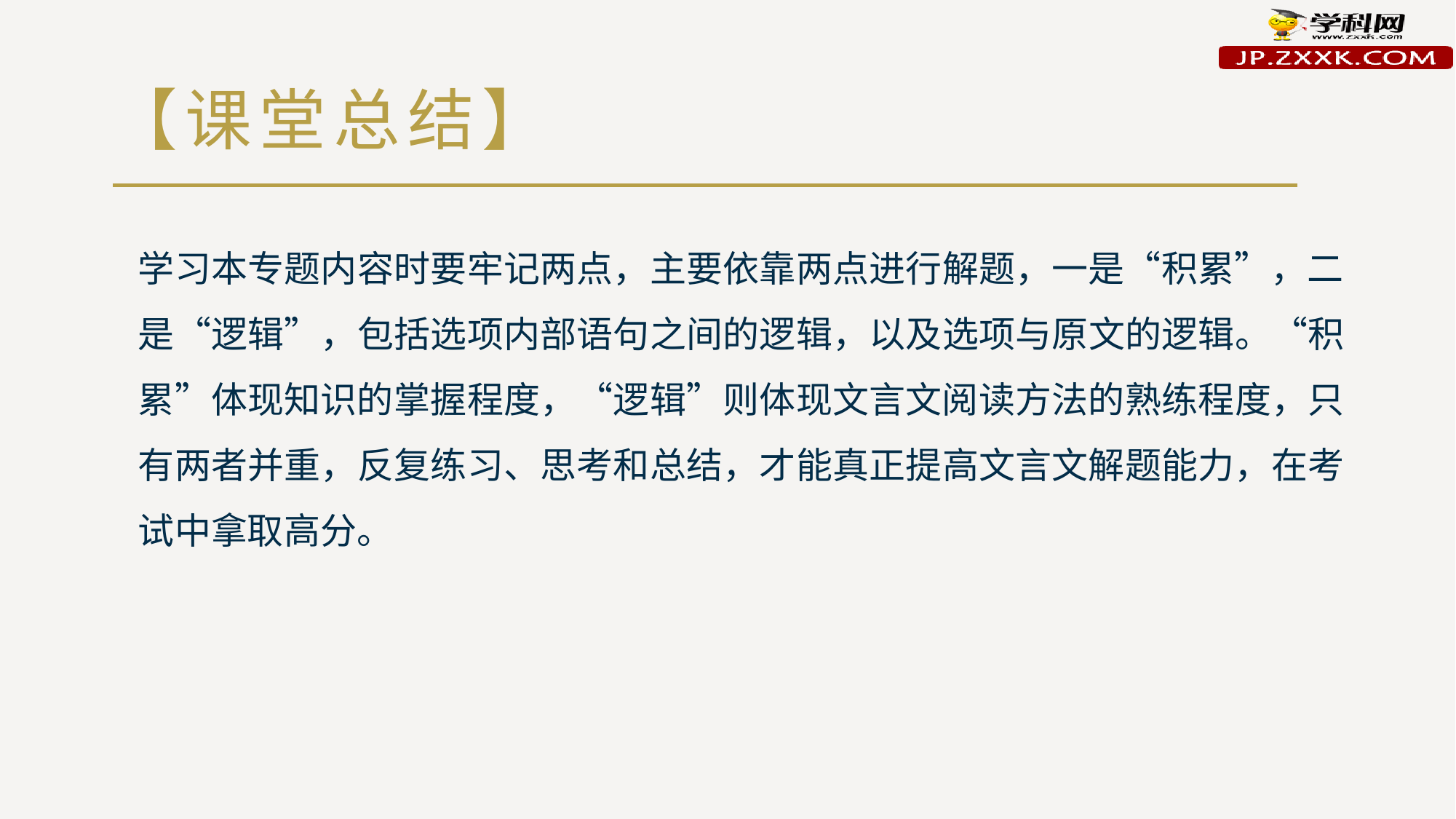

# 【课堂总结】
学习本专题内容时要牢记两点，主要依靠两点进行解题，一是“积累”，二是“逻辑”，包括选项内部语句之间的逻辑，以及选项与原文的逻辑。“积累”体现知识的掌握程度，“逻辑”则体现文言文阅读方法的熟练程度，只有两者并重，反复练习、思考和总结，才能真正提高文言文解题能力，在考试中拿取高分。